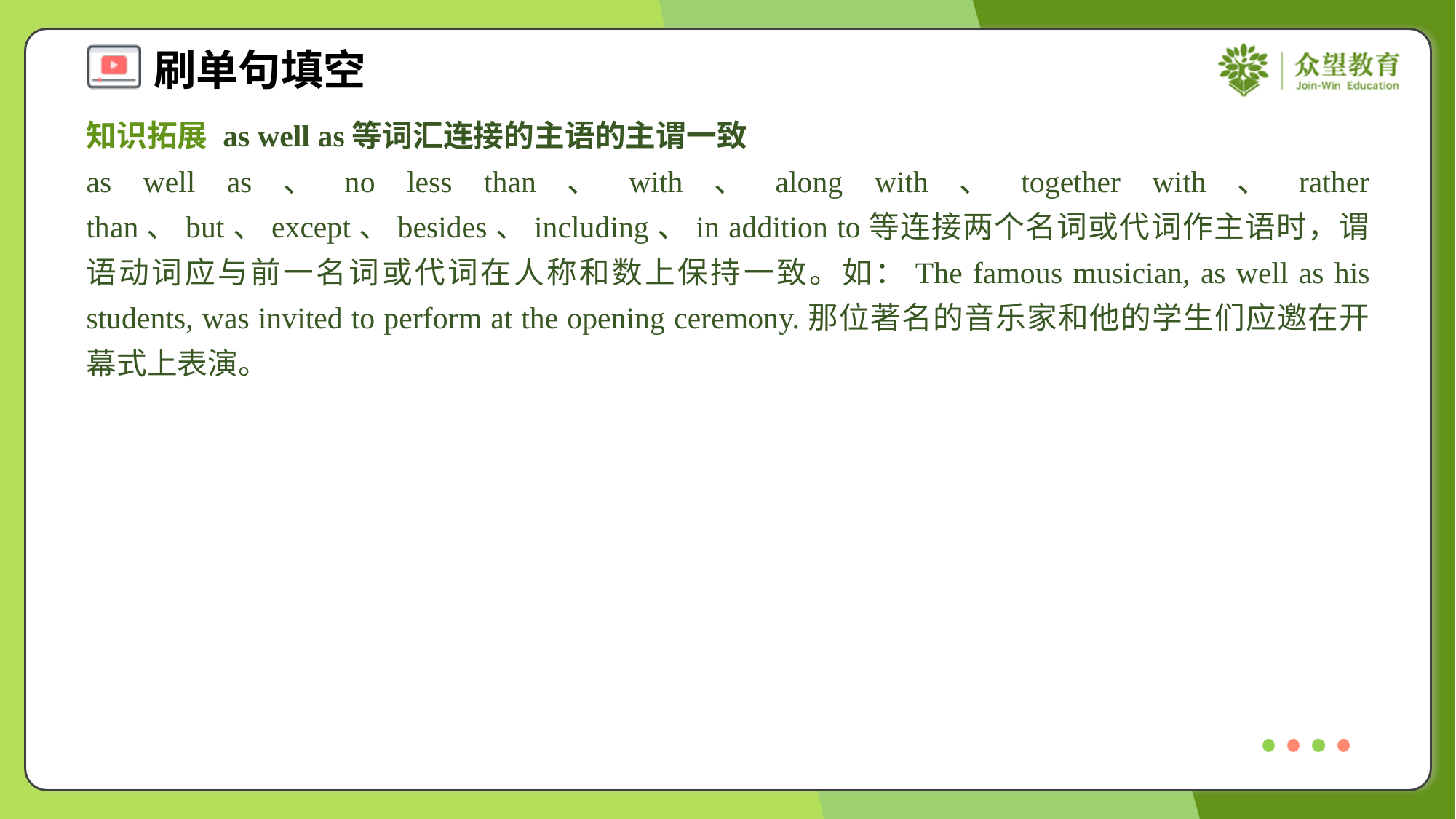

知识拓展 as well as等词汇连接的主语的主谓一致
as well as、no less than、with、along with、together with、rather than、but、except、besides、including、in addition to等连接两个名词或代词作主语时，谓语动词应与前一名词或代词在人称和数上保持一致。如：The famous musician, as well as his students, was invited to perform at the opening ceremony.那位著名的音乐家和他的学生们应邀在开幕式上表演。